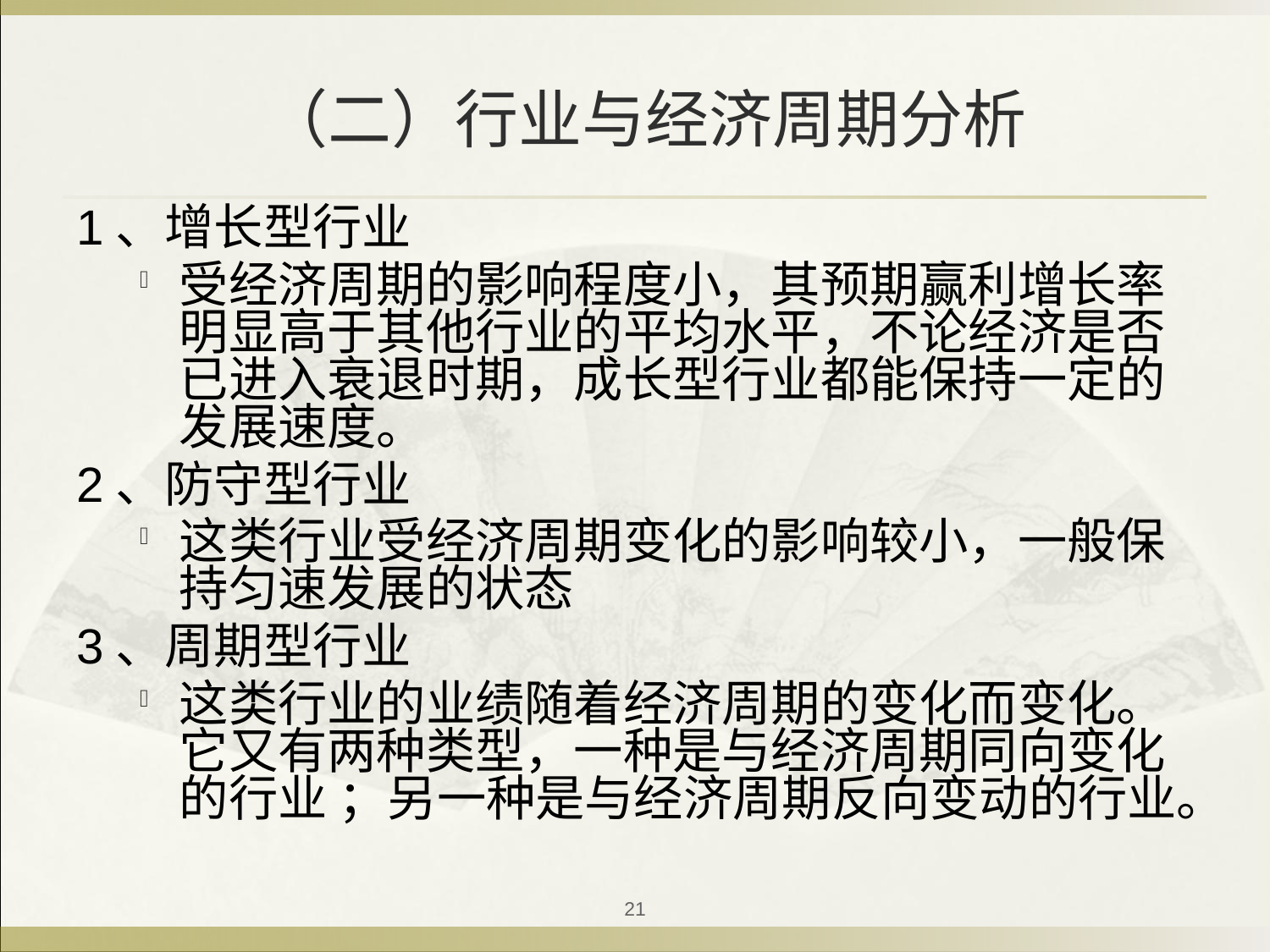

# （二）行业与经济周期分析
1、增长型行业
受经济周期的影响程度小，其预期赢利增长率明显高于其他行业的平均水平，不论经济是否已进入衰退时期，成长型行业都能保持一定的发展速度。
2、防守型行业
这类行业受经济周期变化的影响较小，一般保持匀速发展的状态
3、周期型行业
这类行业的业绩随着经济周期的变化而变化。它又有两种类型，一种是与经济周期同向变化的行业 ；另一种是与经济周期反向变动的行业。
21